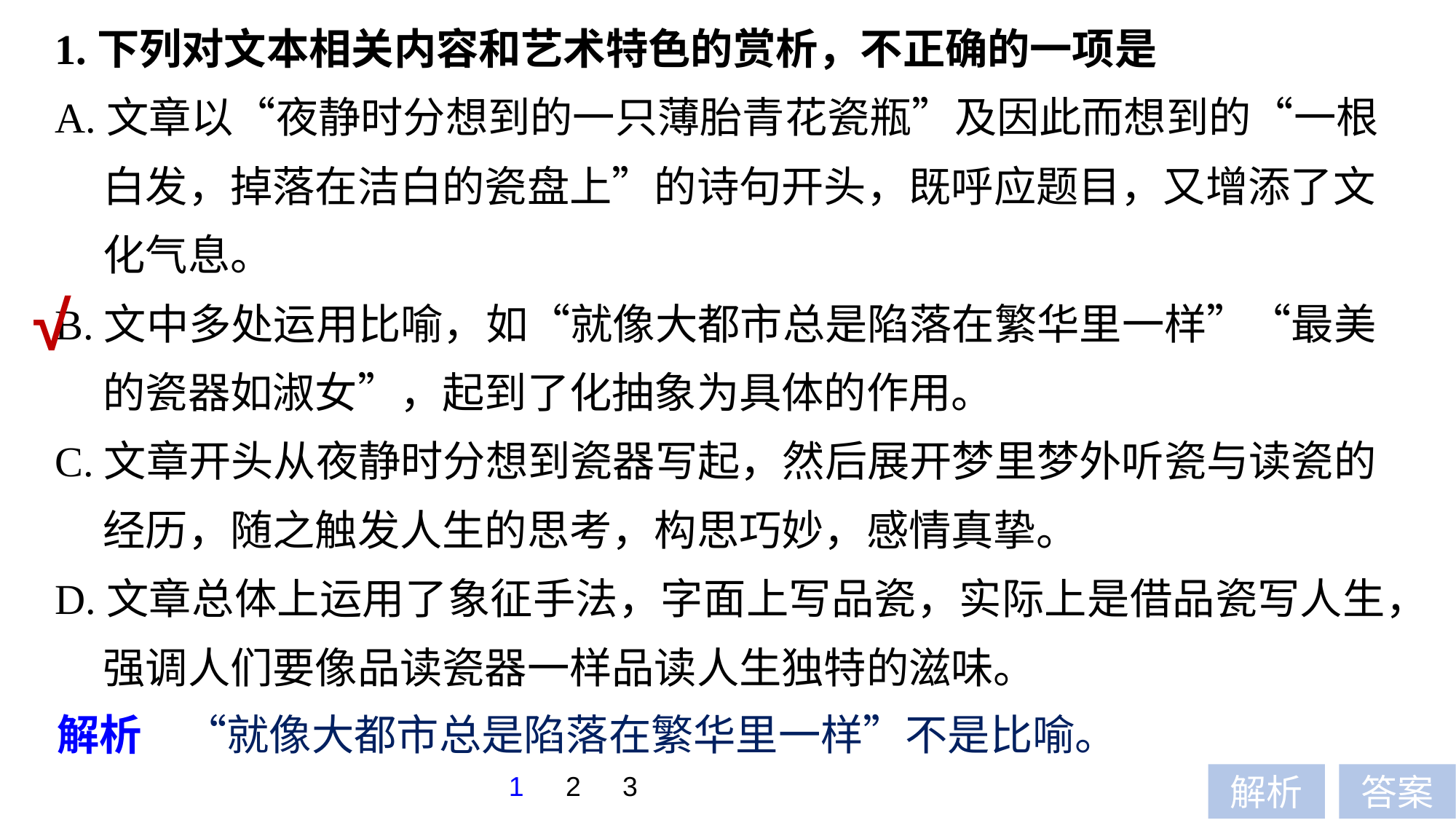

1.下列对文本相关内容和艺术特色的赏析，不正确的一项是
A.文章以“夜静时分想到的一只薄胎青花瓷瓶”及因此而想到的“一根
    白发，掉落在洁白的瓷盘上”的诗句开头，既呼应题目，又增添了文
    化气息。
B.文中多处运用比喻，如“就像大都市总是陷落在繁华里一样”“最美
    的瓷器如淑女”，起到了化抽象为具体的作用。
C.文章开头从夜静时分想到瓷器写起，然后展开梦里梦外听瓷与读瓷的
    经历，随之触发人生的思考，构思巧妙，感情真挚。
D.文章总体上运用了象征手法，字面上写品瓷，实际上是借品瓷写人生，
    强调人们要像品读瓷器一样品读人生独特的滋味。
√
解析　“就像大都市总是陷落在繁华里一样”不是比喻。
1
2
3
解析
答案